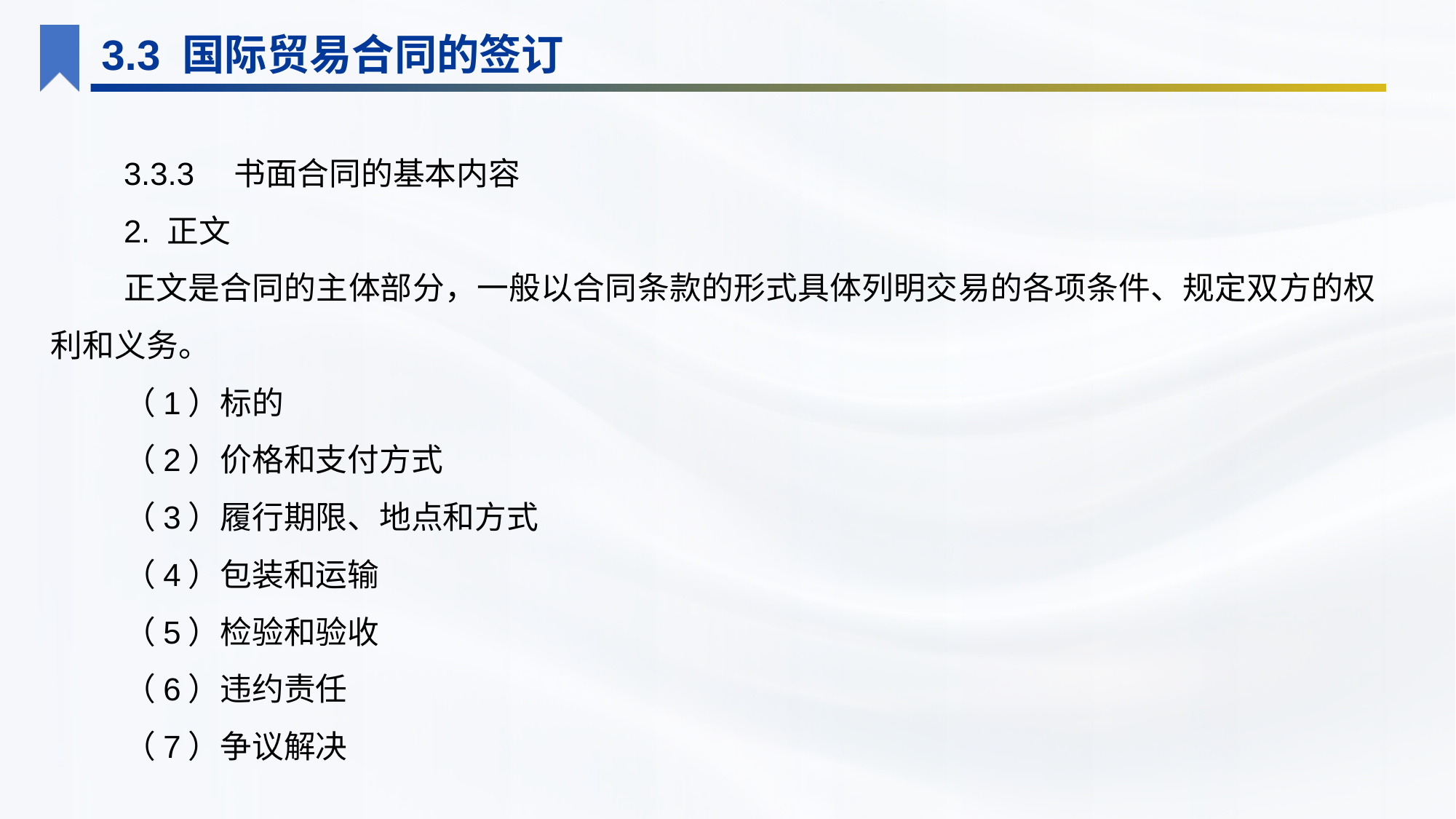

3.3 国际贸易合同的签订
3.3.3　书面合同的基本内容
2. 正文
正文是合同的主体部分，一般以合同条款的形式具体列明交易的各项条件、规定双方的权利和义务。
（1）标的
（2）价格和支付方式
（3）履行期限、地点和方式
（4）包装和运输
（5）检验和验收
（6）违约责任
（7）争议解决